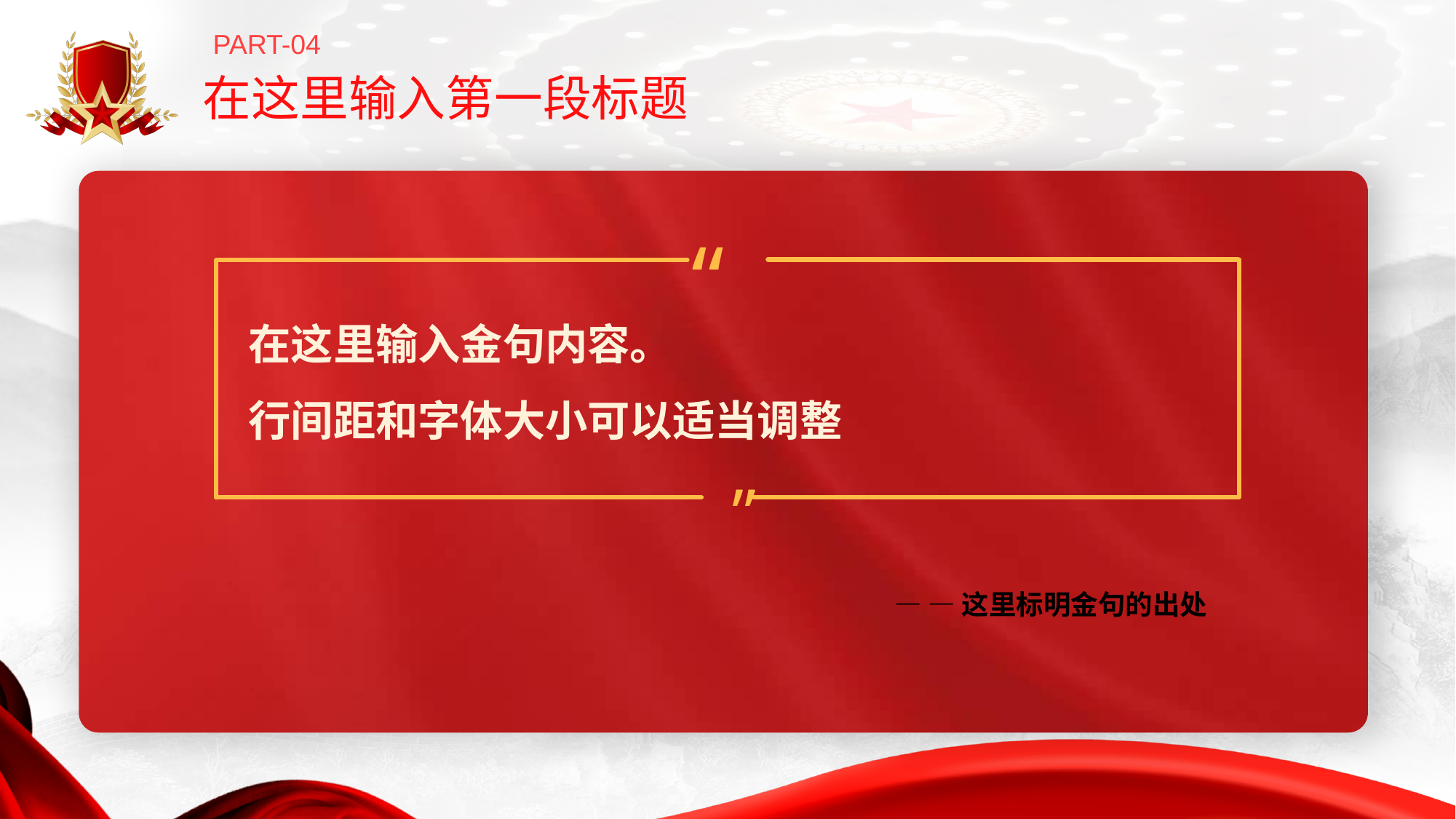

PART-04
在这里输入第一段标题

“
在这里输入金句内容。
行间距和字体大小可以适当调整
”
— —这里标明金句的出处